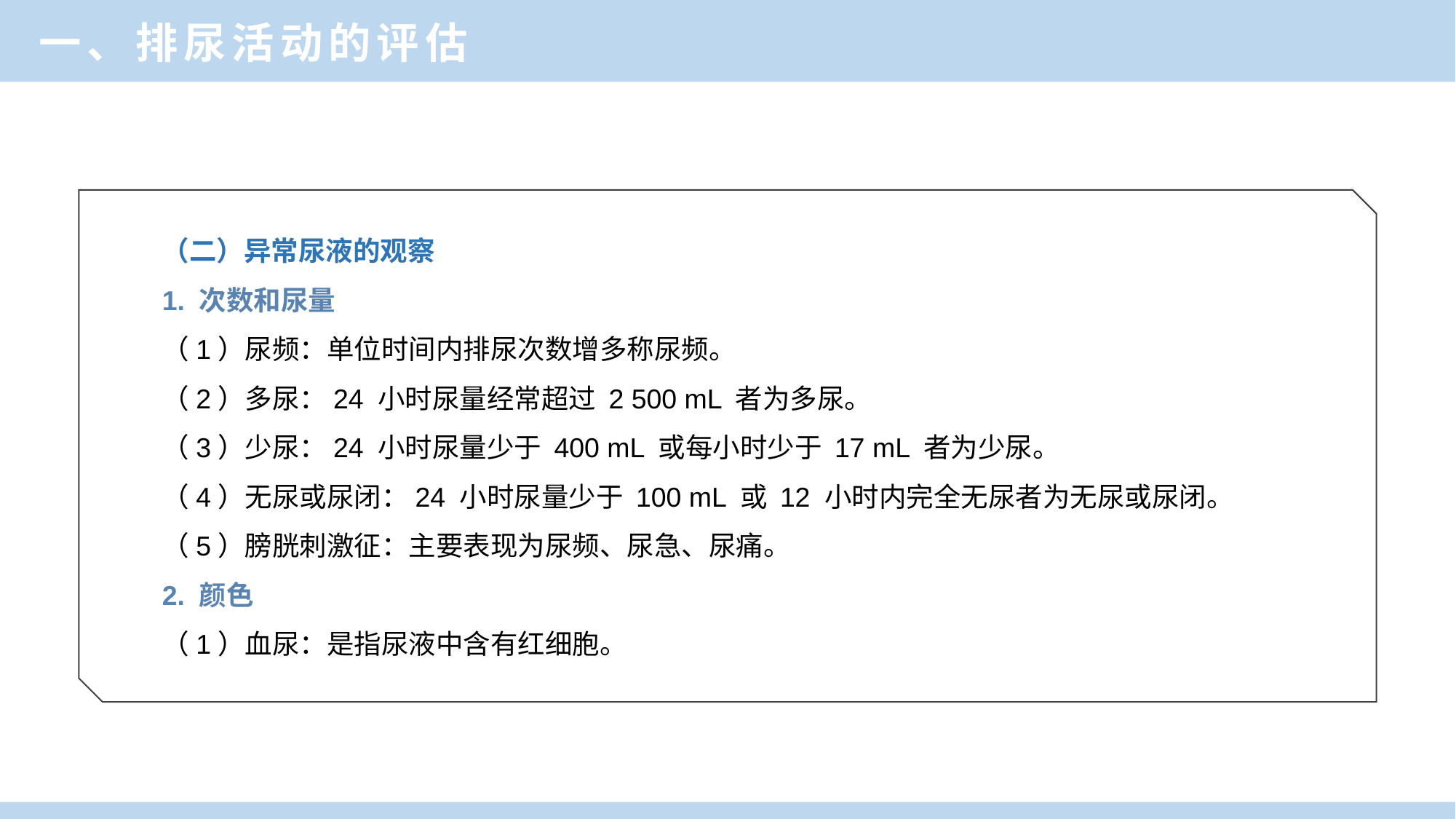

一、排尿活动的评估

（二）异常尿液的观察
1. 次数和尿量
（1）尿频：单位时间内排尿次数增多称尿频。
（2）多尿：24 小时尿量经常超过 2 500 mL 者为多尿。
（3）少尿：24 小时尿量少于 400 mL 或每小时少于 17 mL 者为少尿。
（4）无尿或尿闭：24 小时尿量少于 100 mL 或 12 小时内完全无尿者为无尿或尿闭。
（5）膀胱刺激征：主要表现为尿频、尿急、尿痛。
2. 颜色
（1）血尿：是指尿液中含有红细胞。